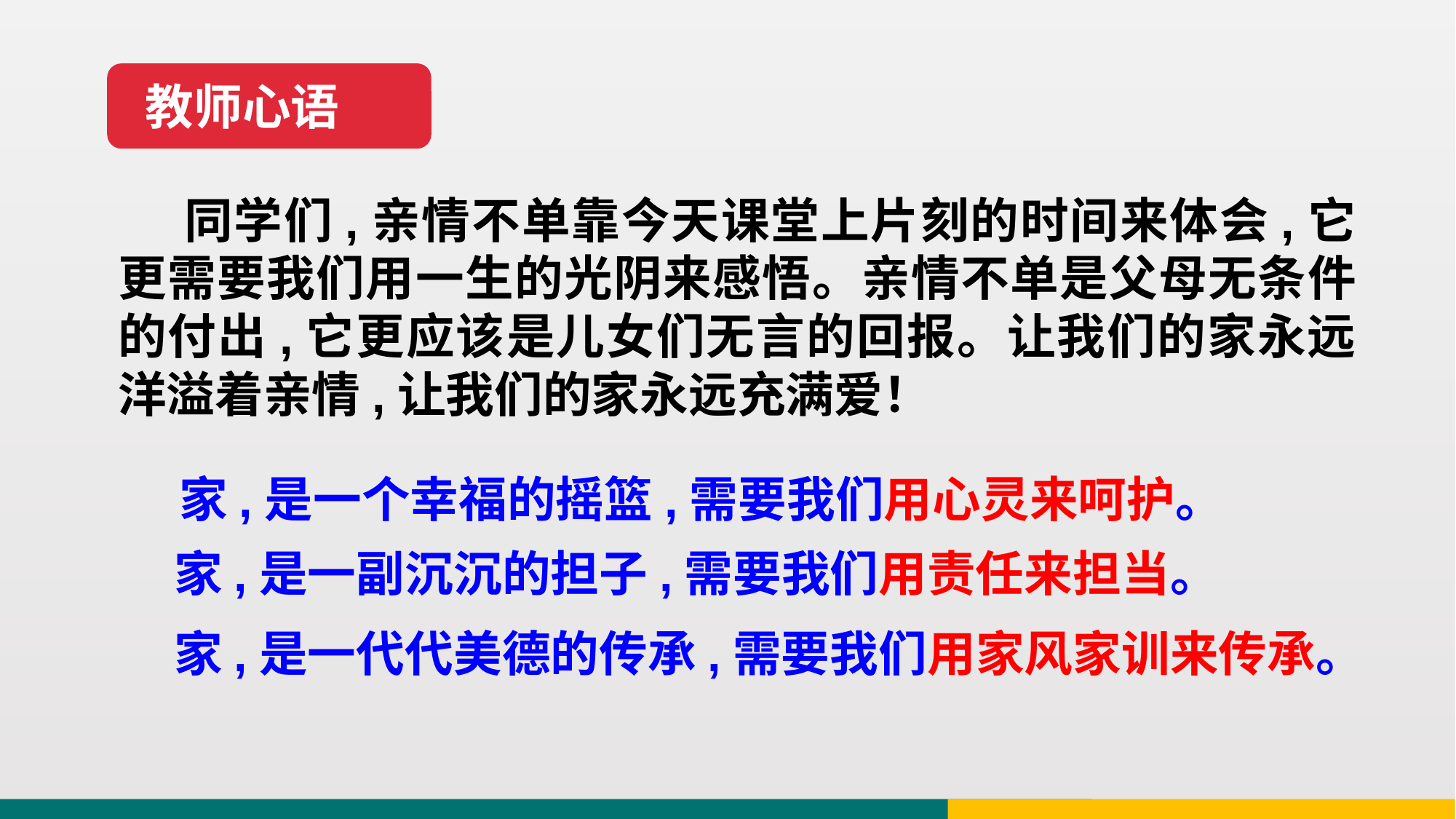

教师心语
     同学们,亲情不单靠今天课堂上片刻的时间来体会,它更需要我们用一生的光阴来感悟。亲情不单是父母无条件的付出,它更应该是儿女们无言的回报。让我们的家永远洋溢着亲情,让我们的家永远充满爱！
   家,是一个幸福的摇篮,需要我们用心灵来呵护。
   家,是一副沉沉的担子,需要我们用责任来担当。
   家,是一代代美德的传承,需要我们用家风家训来传承。